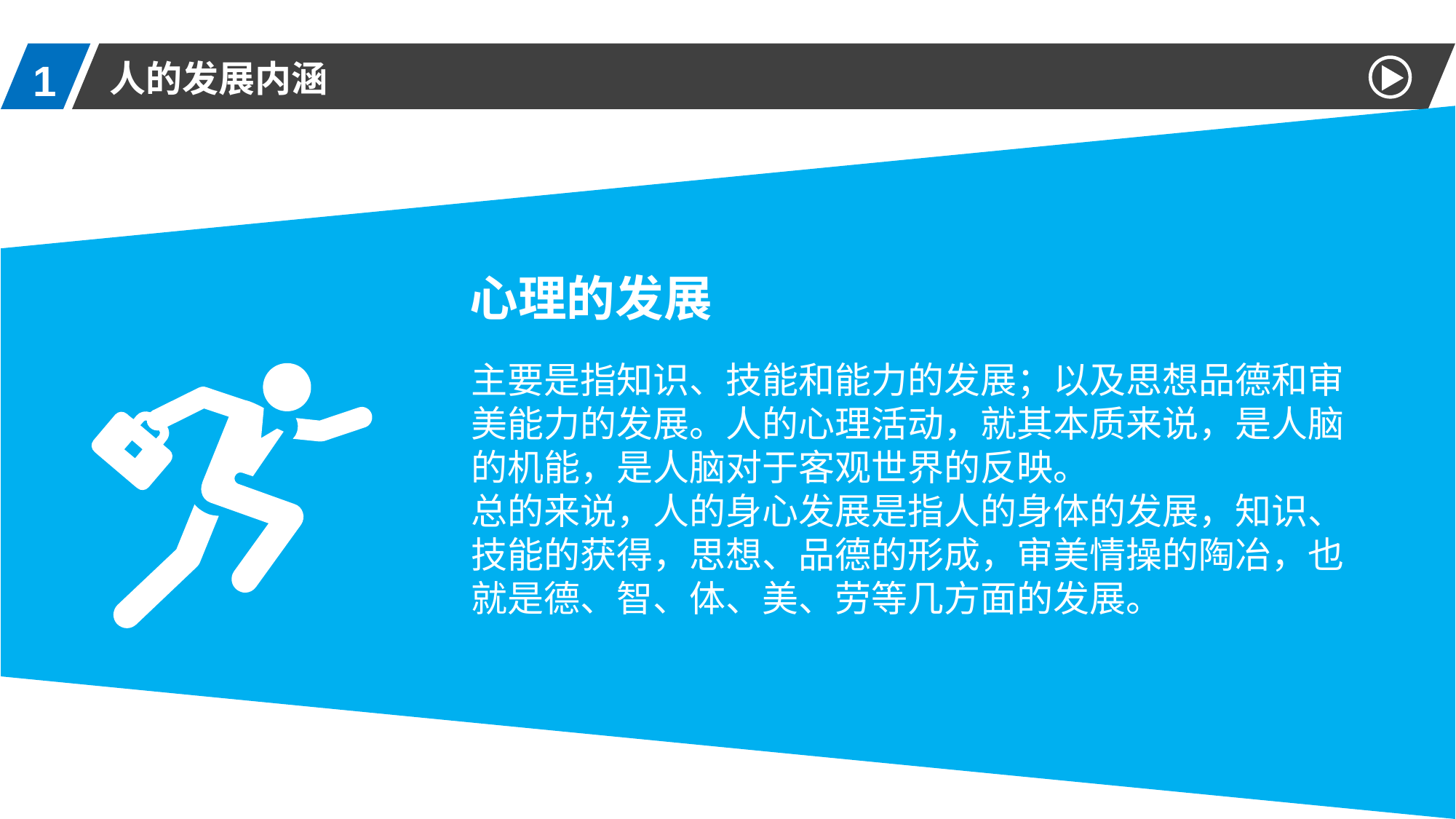

1
人的发展内涵

心理的发展
主要是指知识、技能和能力的发展；以及思想品德和审美能力的发展。人的心理活动，就其本质来说，是人脑的机能，是人脑对于客观世界的反映。
总的来说，人的身心发展是指人的身体的发展，知识、技能的获得，思想、品德的形成，审美情操的陶冶，也就是德、智、体、美、劳等几方面的发展。